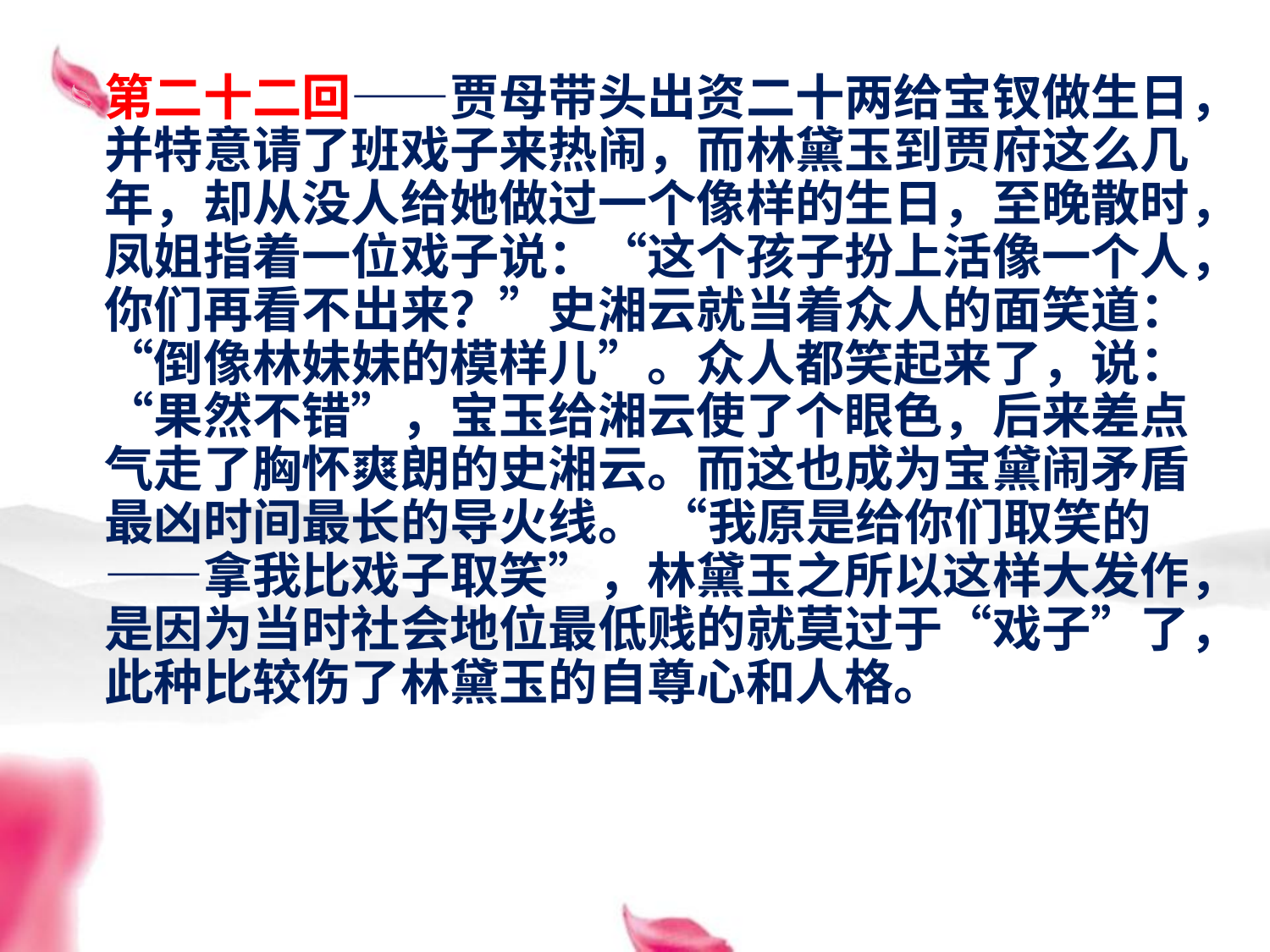

第二十二回——贾母带头出资二十两给宝钗做生日，并特意请了班戏子来热闹，而林黛玉到贾府这么几年，却从没人给她做过一个像样的生日，至晚散时，凤姐指着一位戏子说：“这个孩子扮上活像一个人，你们再看不出来？”史湘云就当着众人的面笑道：“倒像林妹妹的模样儿”。众人都笑起来了，说：“果然不错”，宝玉给湘云使了个眼色，后来差点气走了胸怀爽朗的史湘云。而这也成为宝黛闹矛盾最凶时间最长的导火线。 “我原是给你们取笑的——拿我比戏子取笑”，林黛玉之所以这样大发作，是因为当时社会地位最低贱的就莫过于“戏子”了，此种比较伤了林黛玉的自尊心和人格。